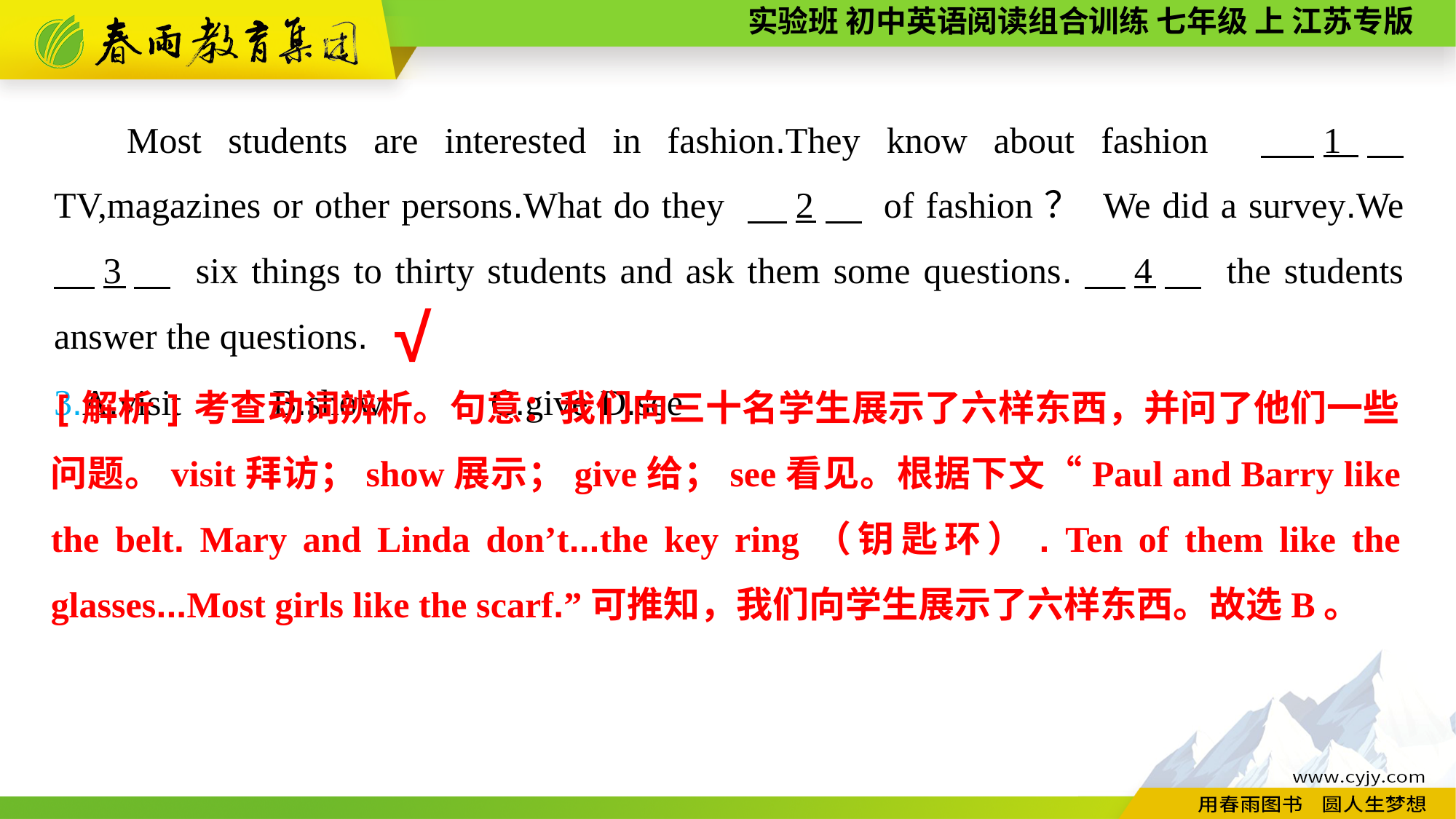

Most students are interested in fashion.They know about fashion 　1　 TV,magazines or other persons.What do they 　2　 of fashion？ We did a survey.We 　3　 six things to thirty students and ask them some questions.　4　 the students answer the questions.
3.A.visit	B.show	C.give	D.see
√
[解析]考查动词辨析。句意：我们向三十名学生展示了六样东西，并问了他们一些问题。visit拜访；show展示；give给；see看见。根据下文“Paul and Barry like the belt. Mary and Linda don’t...the key ring（钥匙环）. Ten of them like the glasses...Most girls like the scarf.”可推知，我们向学生展示了六样东西。故选B。